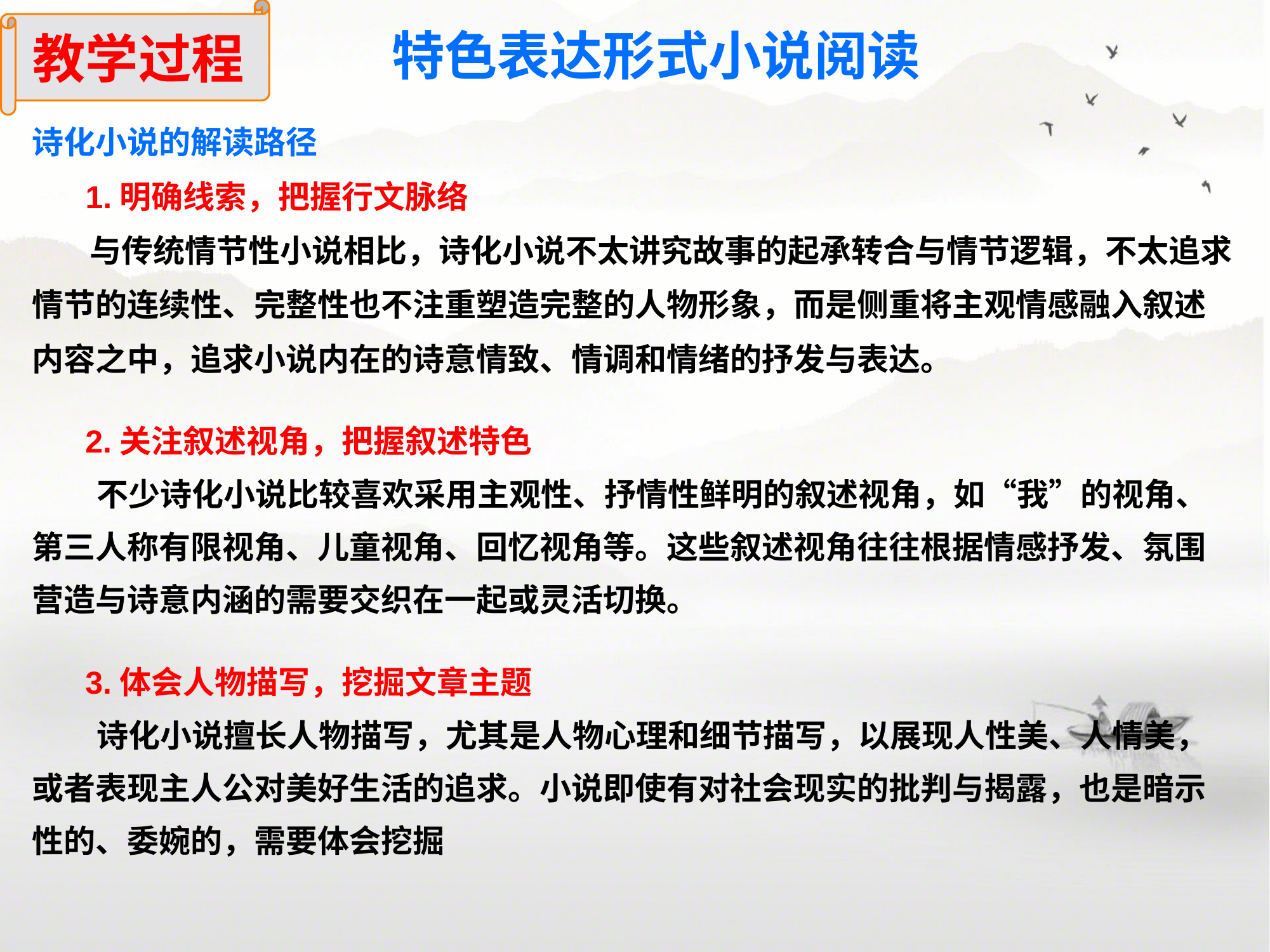

教学过程
特色表达形式小说阅读
诗化小说的解读路径
      1.明确线索，把握行文脉络
       与传统情节性小说相比，诗化小说不太讲究故事的起承转合与情节逻辑，不太追求情节的连续性、完整性也不注重塑造完整的人物形象，而是侧重将主观情感融入叙述内容之中，追求小说内在的诗意情致、情调和情绪的抒发与表达。
      2.关注叙述视角，把握叙述特色
        不少诗化小说比较喜欢采用主观性、抒情性鲜明的叙述视角，如“我”的视角、第三人称有限视角、儿童视角、回忆视角等。这些叙述视角往往根据情感抒发、氛围营造与诗意内涵的需要交织在一起或灵活切换。
      3.体会人物描写，挖掘文章主题
        诗化小说擅长人物描写，尤其是人物心理和细节描写，以展现人性美、人情美，或者表现主人公对美好生活的追求。小说即使有对社会现实的批判与揭露，也是暗示性的、委婉的，需要体会挖掘